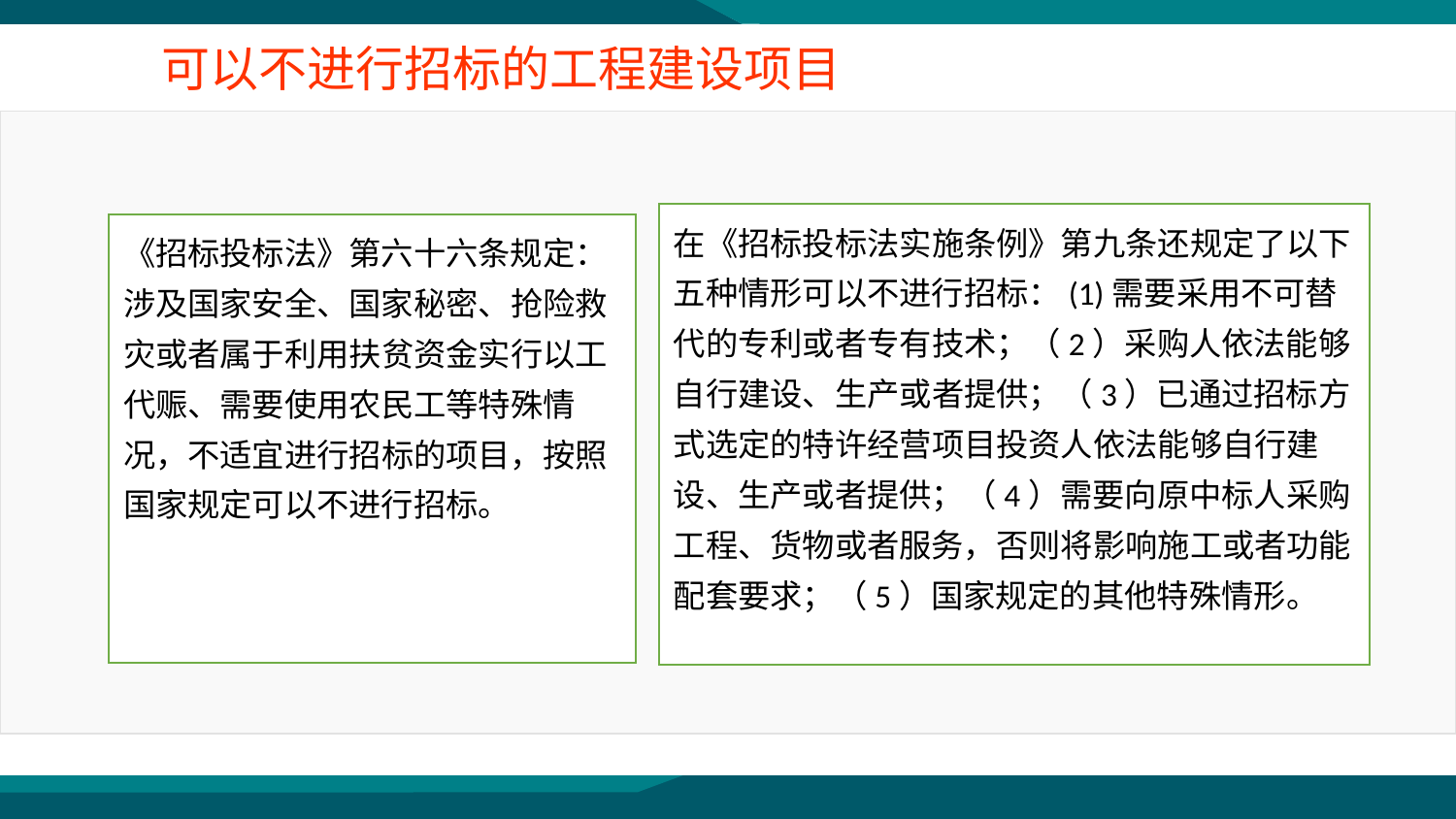

可以不进行招标的工程建设项目
在《招标投标法实施条例》第九条还规定了以下五种情形可以不进行招标：(1)需要采用不可替代的专利或者专有技术；（2）采购人依法能够自行建设、生产或者提供；（3）已通过招标方式选定的特许经营项目投资人依法能够自行建设、生产或者提供；（4）需要向原中标人采购工程、货物或者服务，否则将影响施工或者功能配套要求；（5）国家规定的其他特殊情形。

《招标投标法》第六十六条规定：涉及国家安全、国家秘密、抢险救灾或者属于利用扶贫资金实行以工代赈、需要使用农民工等特殊情况，不适宜进行招标的项目，按照国家规定可以不进行招标。